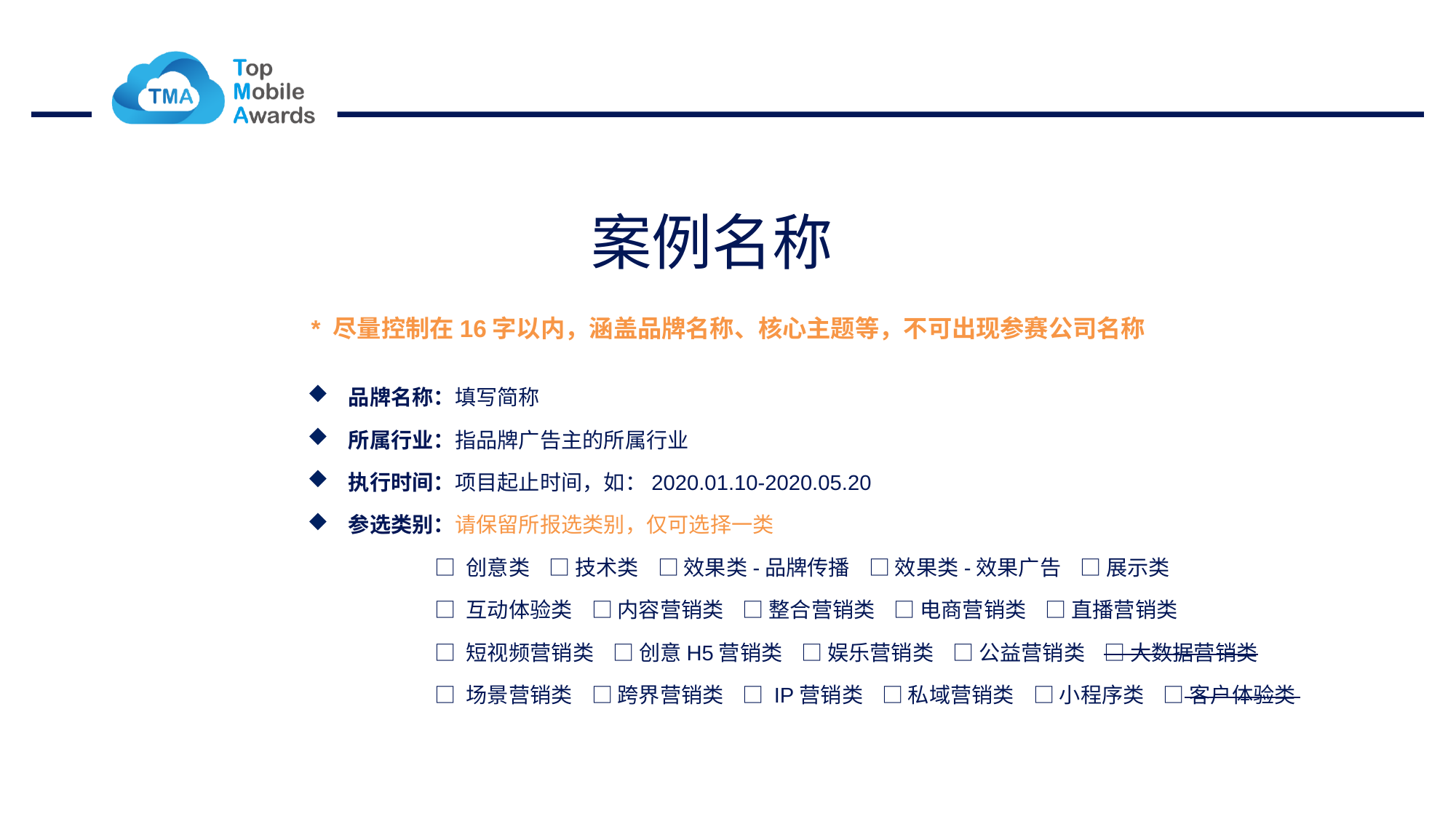

# 案例名称
* 尽量控制在16字以内，涵盖品牌名称、核心主题等，不可出现参赛公司名称
品牌名称：填写简称
所属行业：指品牌广告主的所属行业
执行时间：项目起止时间，如：2020.01.10-2020.05.20
参选类别：请保留所报选类别，仅可选择一类
                           □ 创意类    □ 技术类    □ 效果类-品牌传播    □ 效果类-效果广告    □ 展示类
                           □ 互动体验类    □ 内容营销类    □ 整合营销类    □ 电商营销类    □ 直播营销类
                           □ 短视频营销类    □ 创意H5营销类    □ 娱乐营销类    □ 公益营销类    □ 大数据营销类
                           □ 场景营销类    □ 跨界营销类    □ IP营销类    □ 私域营销类    □ 小程序类    □ 客户体验类